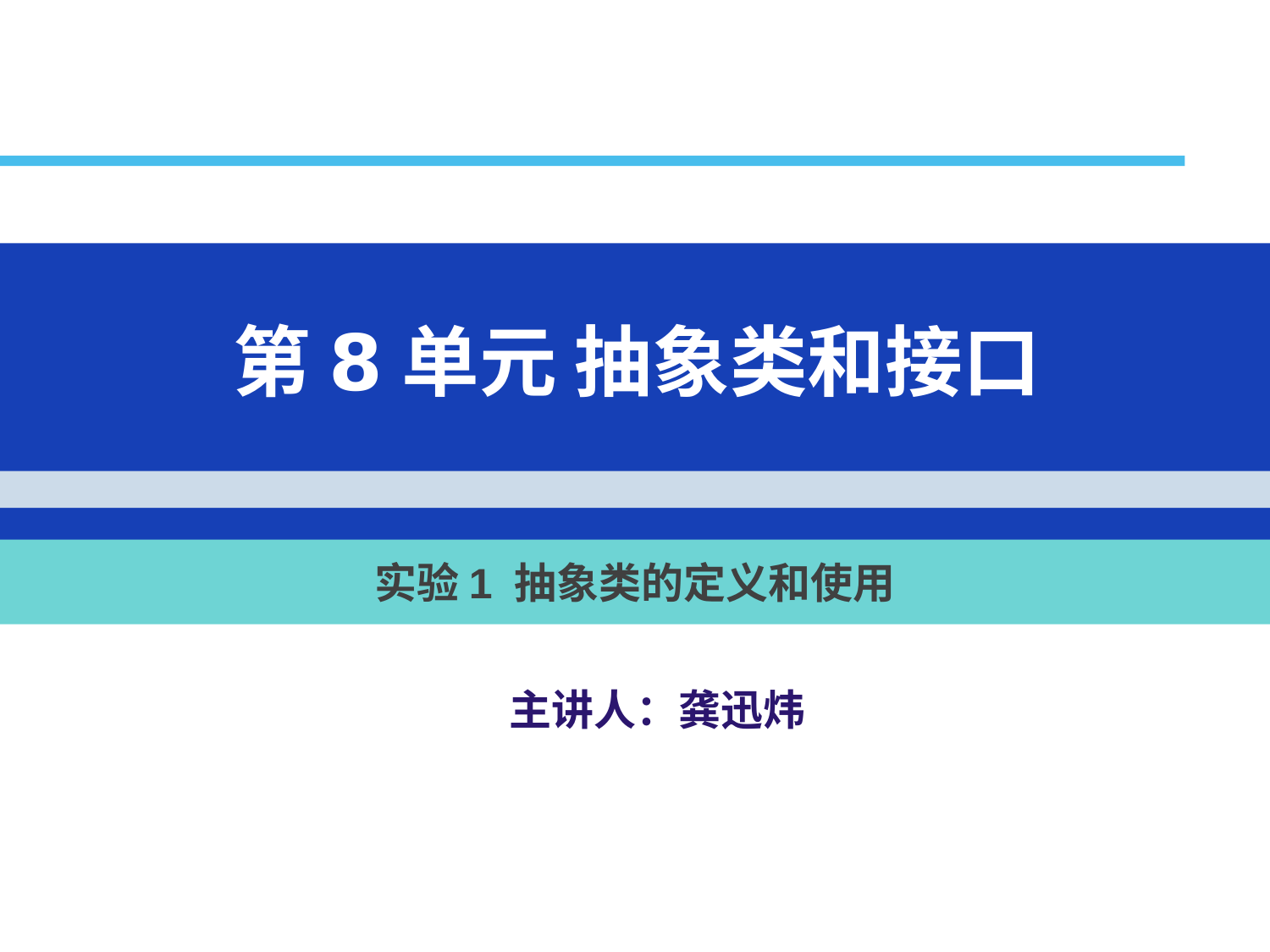

Java程序设计实践教程

第8单元 抽象类和接口

实验1 抽象类的定义和使用
主讲人：龚迅炜